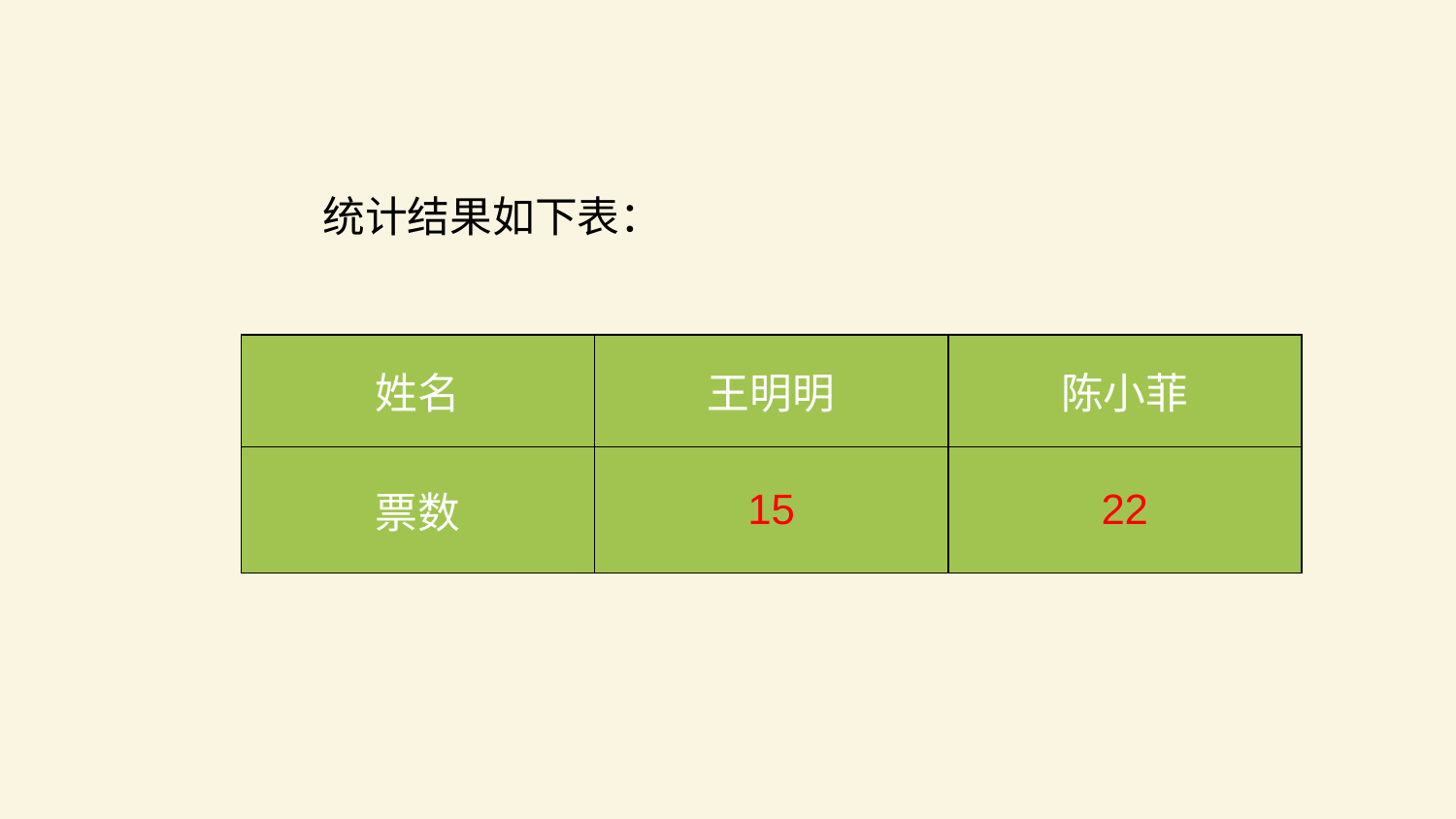

统计结果如下表：
| 姓名 | 王明明 | 陈小菲 |
| --- | --- | --- |
| 票数 | 15 | 22 |